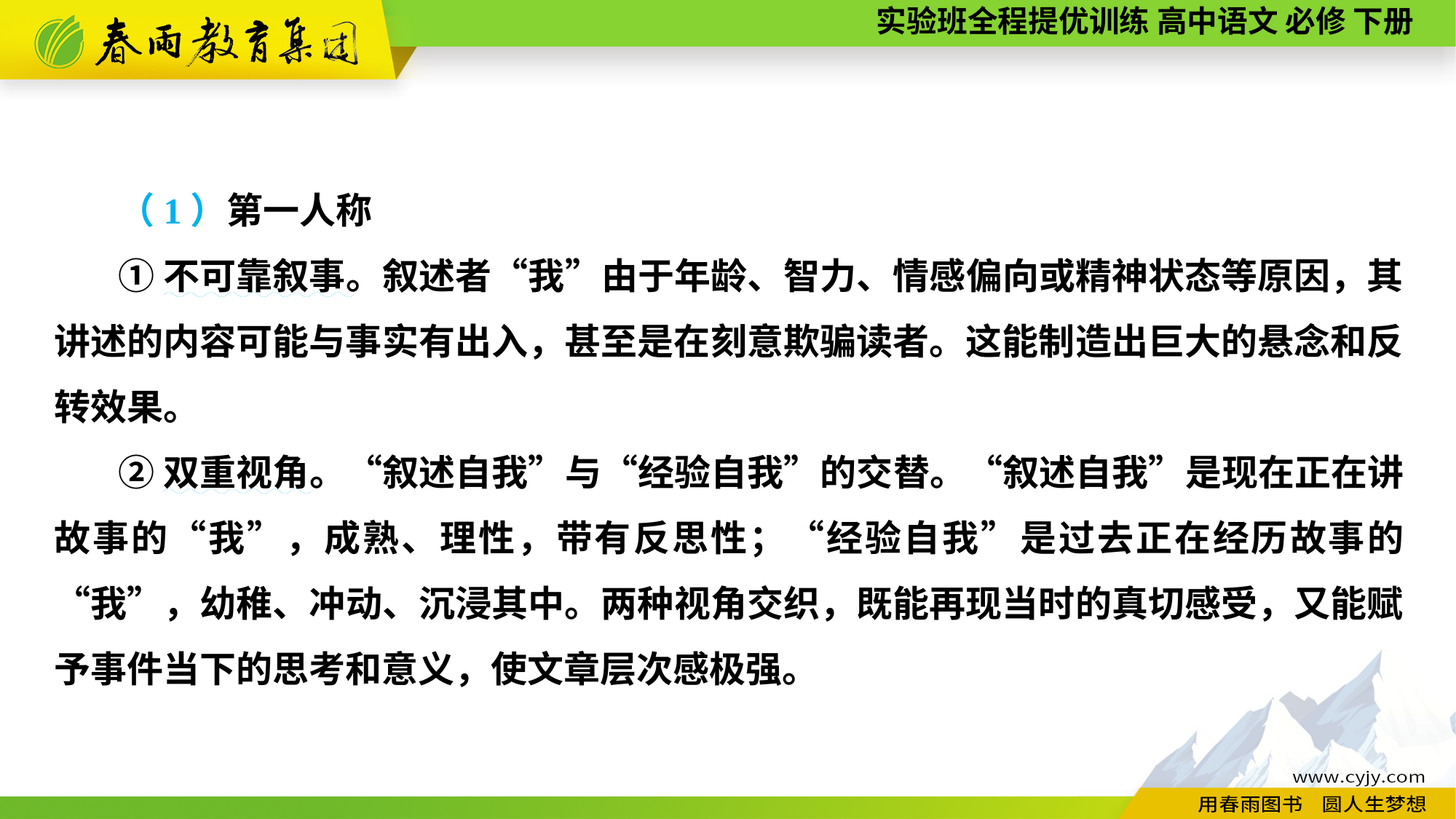

（1）第一人称
①不可靠叙事。叙述者“我”由于年龄、智力、情感偏向或精神状态等原因，其讲述的内容可能与事实有出入，甚至是在刻意欺骗读者。这能制造出巨大的悬念和反转效果。
②双重视角。“叙述自我”与“经验自我”的交替。“叙述自我”是现在正在讲故事的“我”，成熟、理性，带有反思性；“经验自我”是过去正在经历故事的“我”，幼稚、冲动、沉浸其中。两种视角交织，既能再现当时的真切感受，又能赋予事件当下的思考和意义，使文章层次感极强。